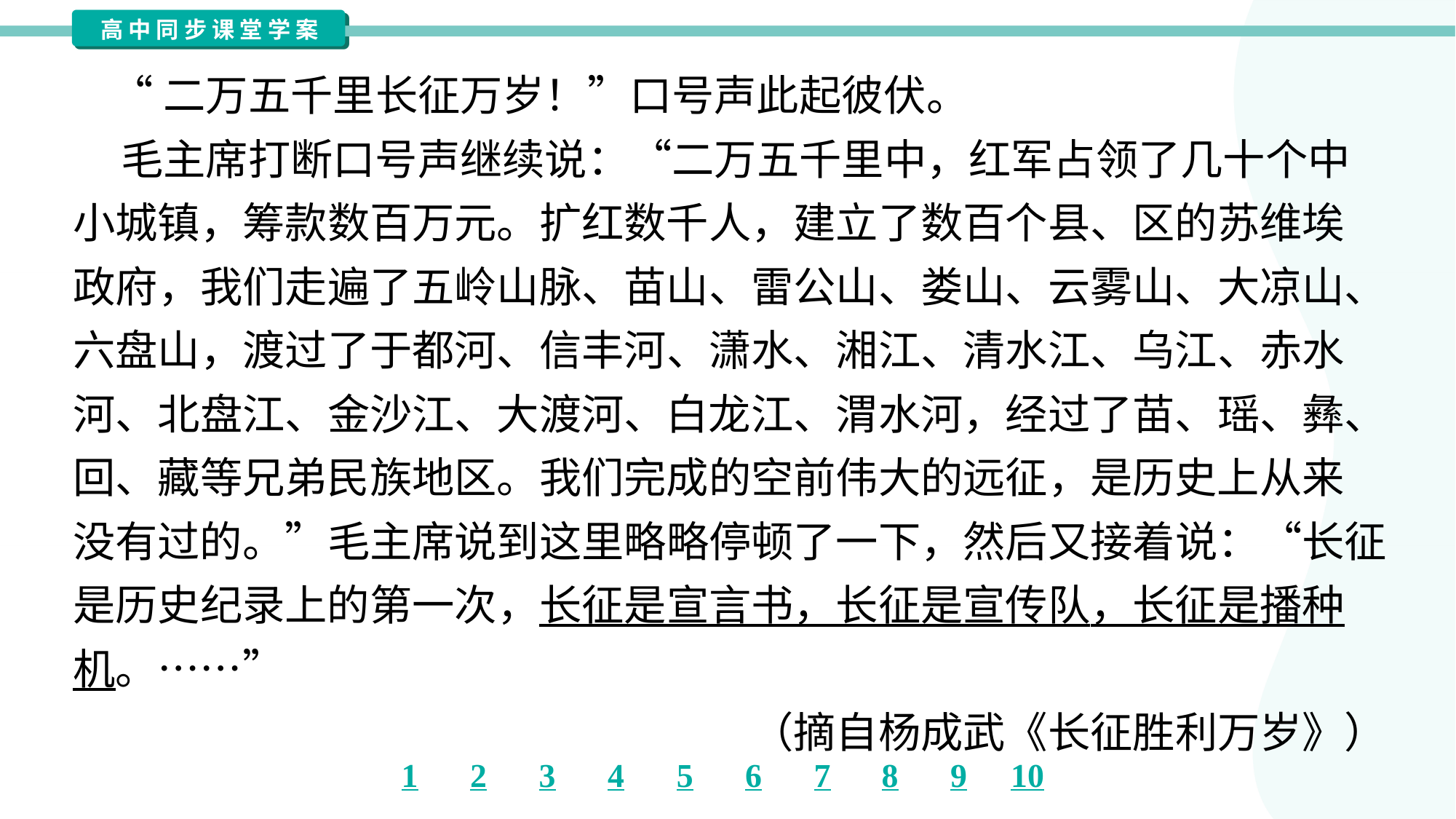

“二万五千里长征万岁！”口号声此起彼伏。
    毛主席打断口号声继续说：“二万五千里中，红军占领了几十个中
小城镇，筹款数百万元。扩红数千人，建立了数百个县、区的苏维埃
政府，我们走遍了五岭山脉、苗山、雷公山、娄山、云雾山、大凉山、
六盘山，渡过了于都河、信丰河、潇水、湘江、清水江、乌江、赤水
河、北盘江、金沙江、大渡河、白龙江、渭水河，经过了苗、瑶、彝、
回、藏等兄弟民族地区。我们完成的空前伟大的远征，是历史上从来
没有过的。”毛主席说到这里略略停顿了一下，然后又接着说：“长征
是历史纪录上的第一次，长征是宣言书，长征是宣传队，长征是播种
机。……”
（摘自杨成武《长征胜利万岁》）